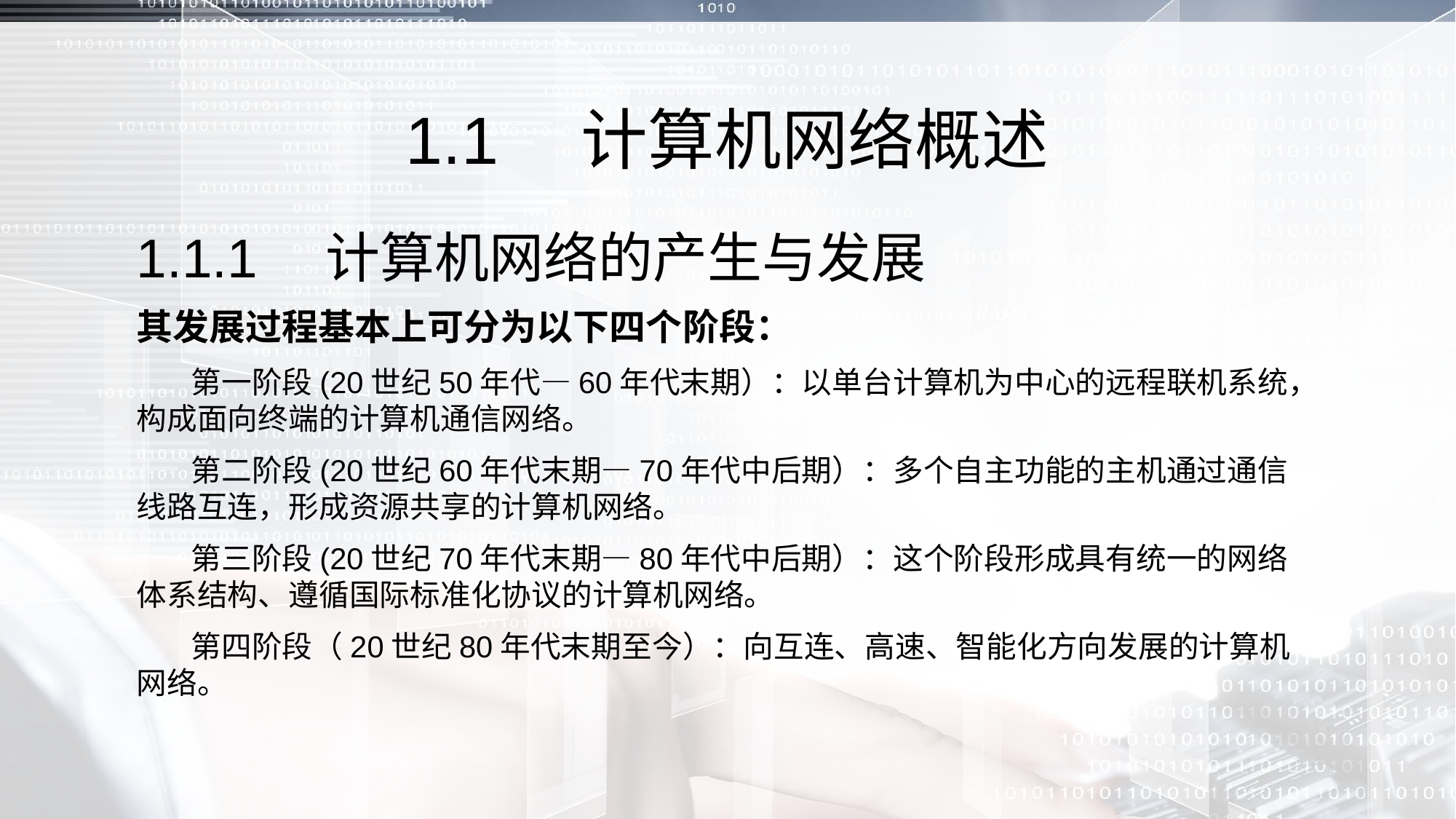

# 1.1　计算机网络概述
1.1.1　计算机网络的产生与发展
其发展过程基本上可分为以下四个阶段：
       第一阶段(20世纪50年代—60年代末期）：以单台计算机为中心的远程联机系统，构成面向终端的计算机通信网络。
       第二阶段(20世纪60年代末期—70年代中后期）：多个自主功能的主机通过通信线路互连，形成资源共享的计算机网络。
       第三阶段(20世纪70年代末期—80年代中后期）：这个阶段形成具有统一的网络体系结构、遵循国际标准化协议的计算机网络。
       第四阶段（20世纪80年代末期至今）：向互连、高速、智能化方向发展的计算机网络。